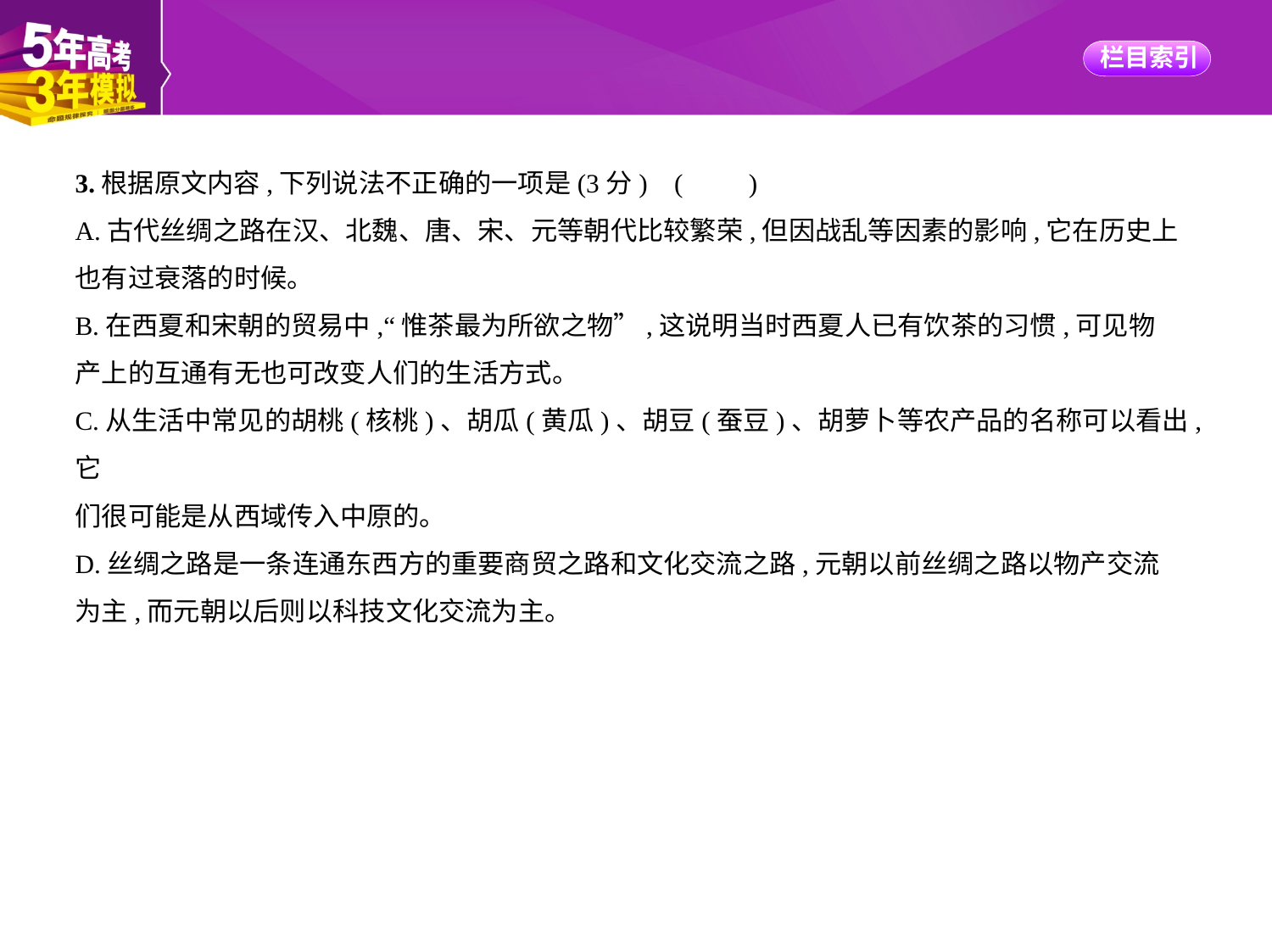

3.根据原文内容,下列说法不正确的一项是(3分) (　　)
A.古代丝绸之路在汉、北魏、唐、宋、元等朝代比较繁荣,但因战乱等因素的影响,它在历史上
也有过衰落的时候。
B.在西夏和宋朝的贸易中,“惟茶最为所欲之物”,这说明当时西夏人已有饮茶的习惯,可见物
产上的互通有无也可改变人们的生活方式。
C.从生活中常见的胡桃(核桃)、胡瓜(黄瓜)、胡豆(蚕豆)、胡萝卜等农产品的名称可以看出,它
们很可能是从西域传入中原的。
D.丝绸之路是一条连通东西方的重要商贸之路和文化交流之路,元朝以前丝绸之路以物产交流
为主,而元朝以后则以科技文化交流为主。